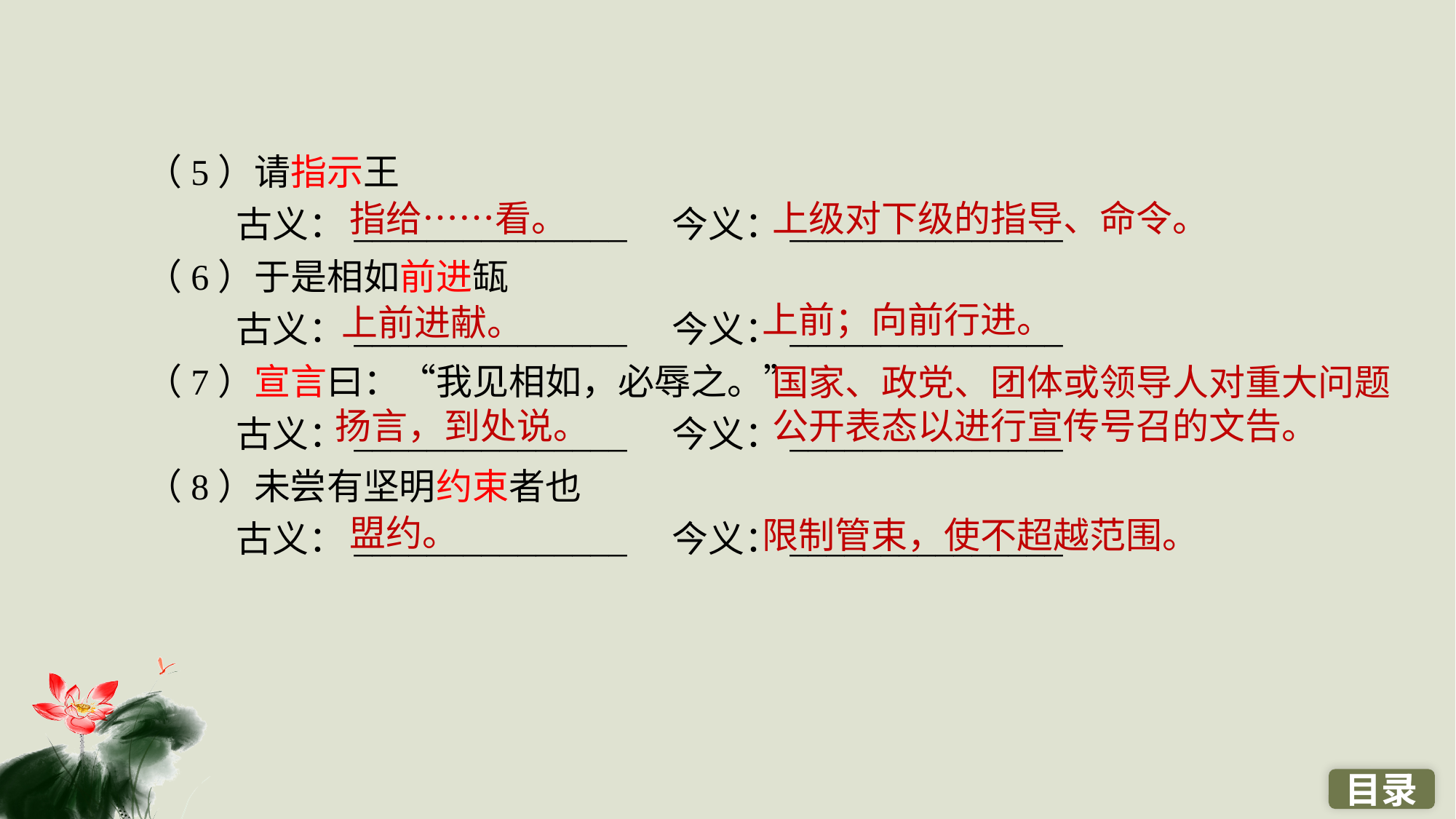

（5）请指示王
          古义：_______________　今义：_______________
（6）于是相如前进缻
          古义：_______________　今义：_______________
（7）宣言曰：“我见相如，必辱之。”
          古义：_______________　今义：_______________
（8）未尝有坚明约束者也
          古义：_______________　今义：_______________
指给……看。
上级对下级的指导、命令。
上前；向前行进。
上前进献。
国家、政党、团体或领导人对重大问题公开表态以进行宣传号召的文告。
扬言，到处说。
盟约。
限制管束，使不超越范围。